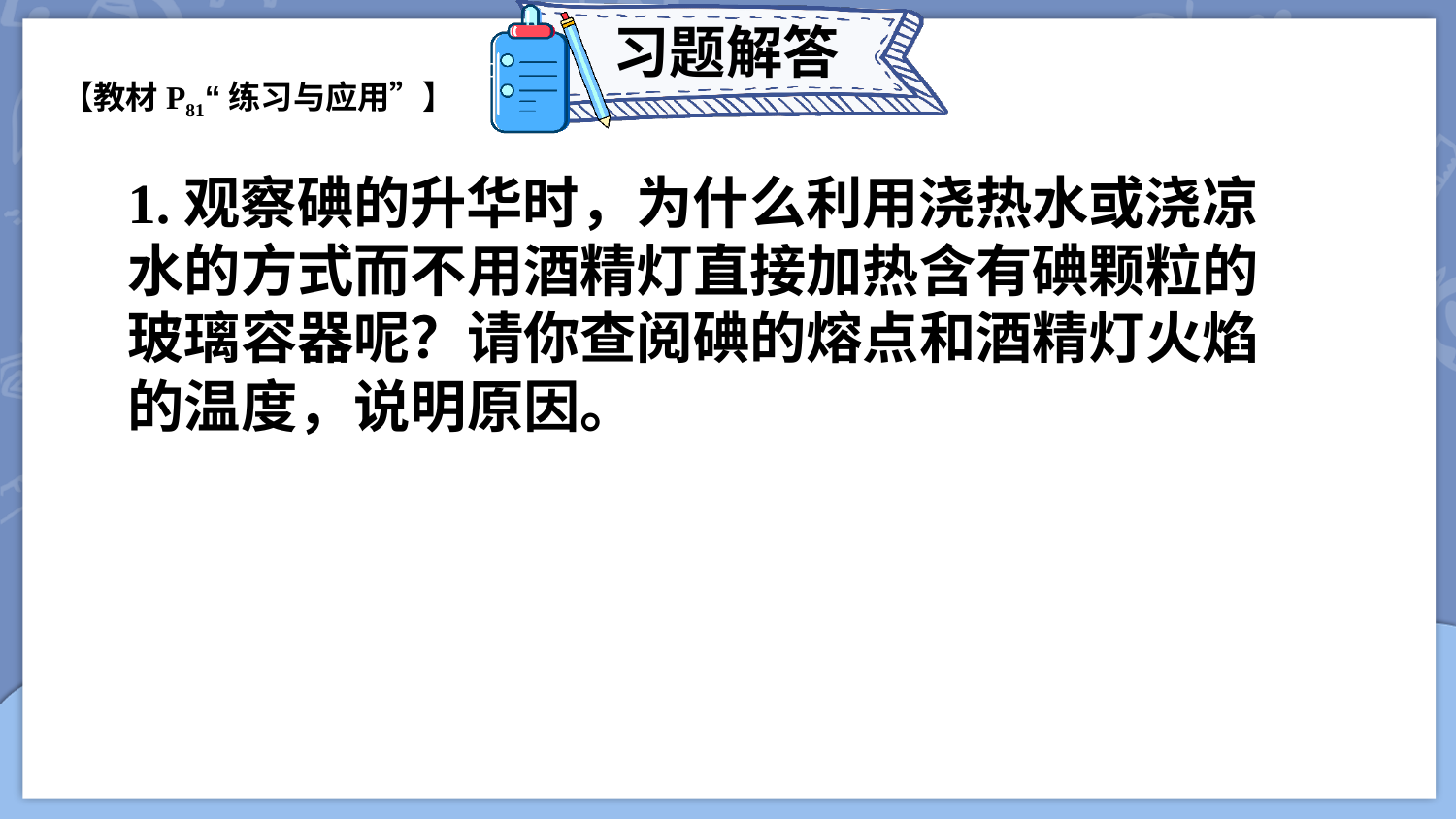

习题解答
【教材P81“练习与应用”】
1.观察碘的升华时，为什么利用浇热水或浇凉水的方式而不用酒精灯直接加热含有碘颗粒的玻璃容器呢？请你查阅碘的熔点和酒精灯火焰的温度，说明原因。